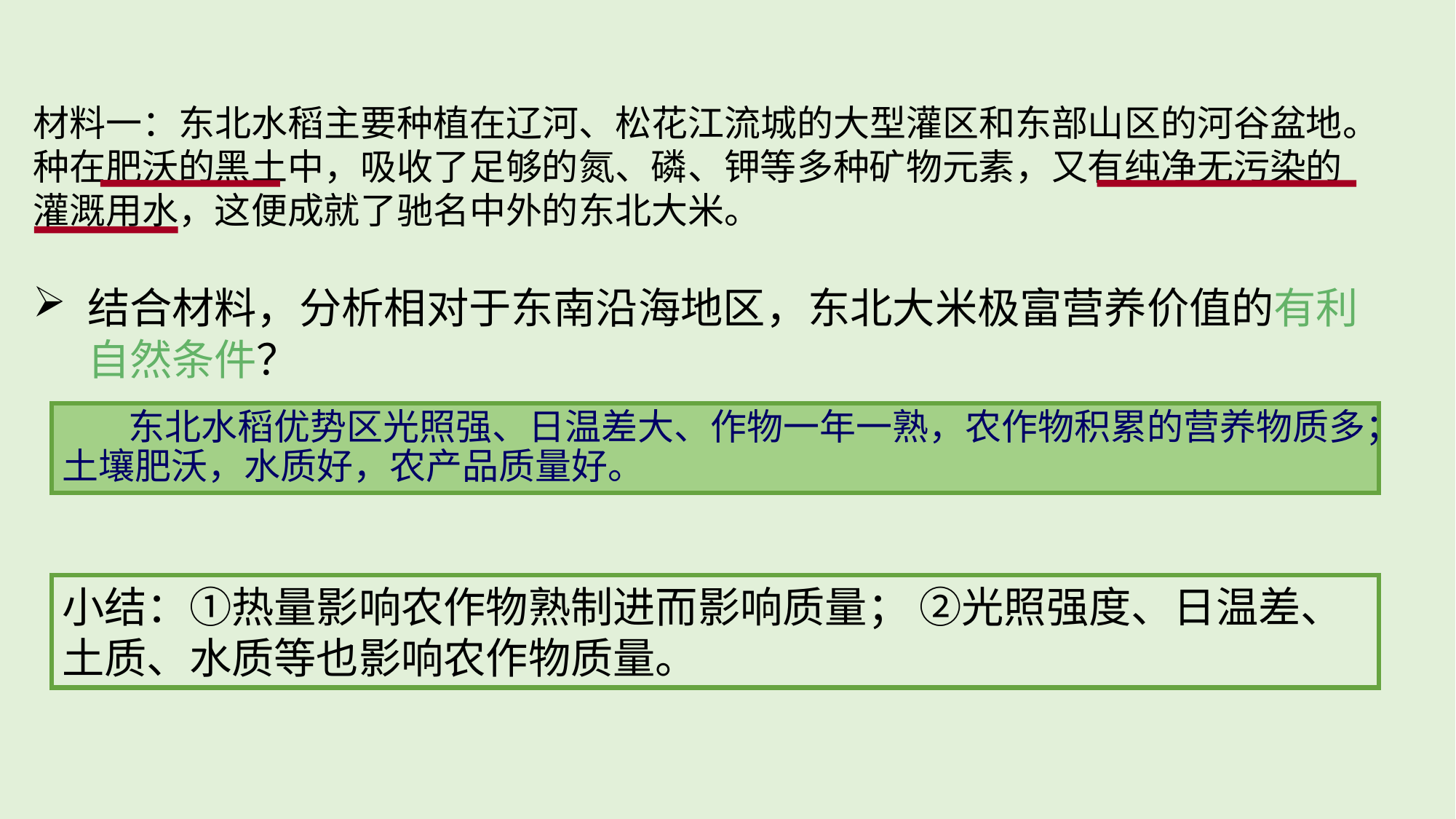

材料一：东北水稻主要种植在辽河、松花江流城的大型灌区和东部山区的河谷盆地。种在肥沃的黑土中，吸收了足够的氮、磷、钾等多种矿物元素，又有纯净无污染的灌溉用水，这便成就了驰名中外的东北大米。

结合材料，分析相对于东南沿海地区，东北大米极富营养价值的有利自然条件？
       东北水稻优势区光照强、日温差大、作物一年一熟，农作物积累的营养物质多；土壤肥沃，水质好，农产品质量好。
小结：①热量影响农作物熟制进而影响质量； ②光照强度、日温差、土质、水质等也影响农作物质量。